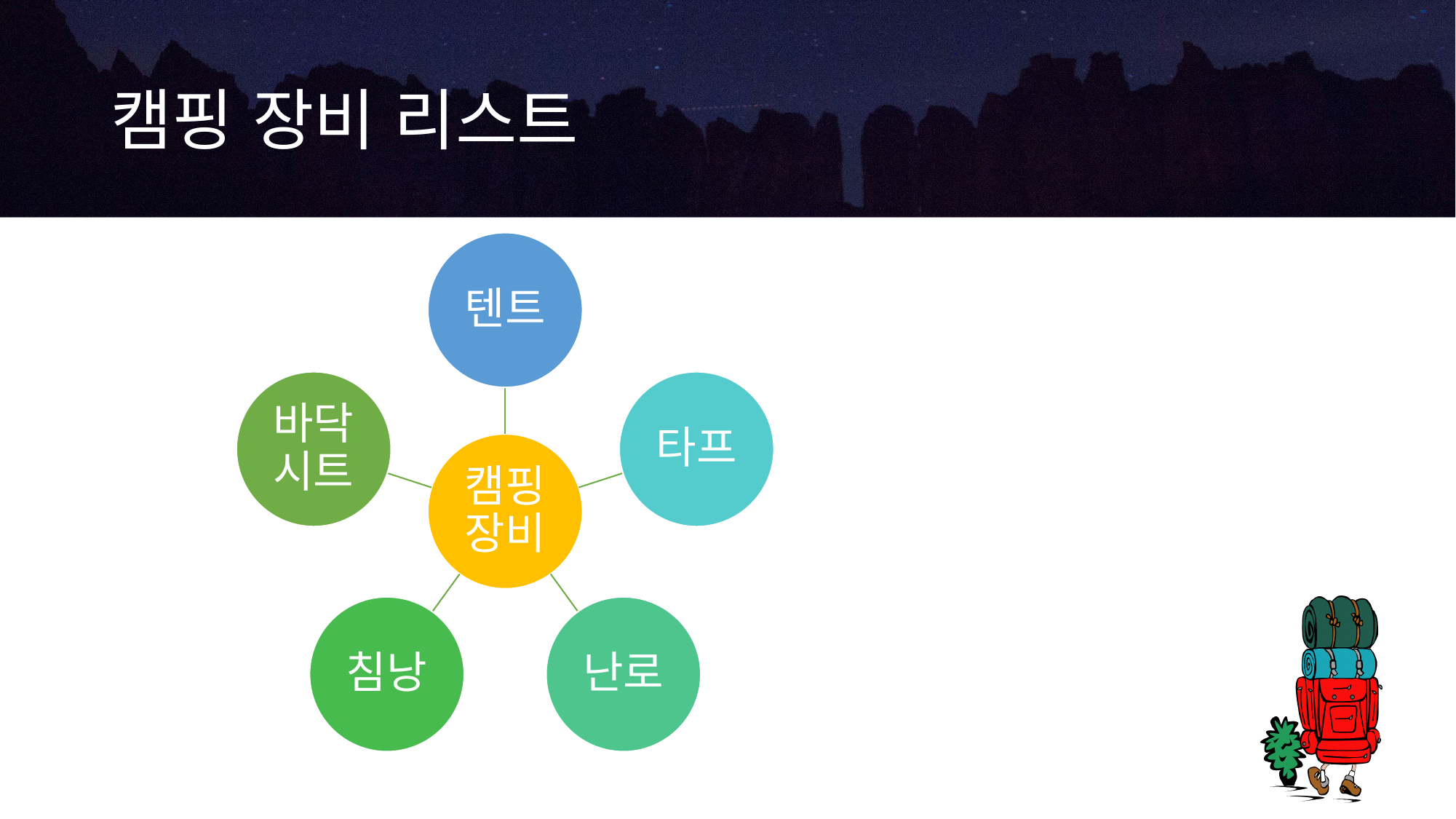

# 캠핑 장비 리스트
캠핑장비

텐트

타프

난로

침낭

바닥시트